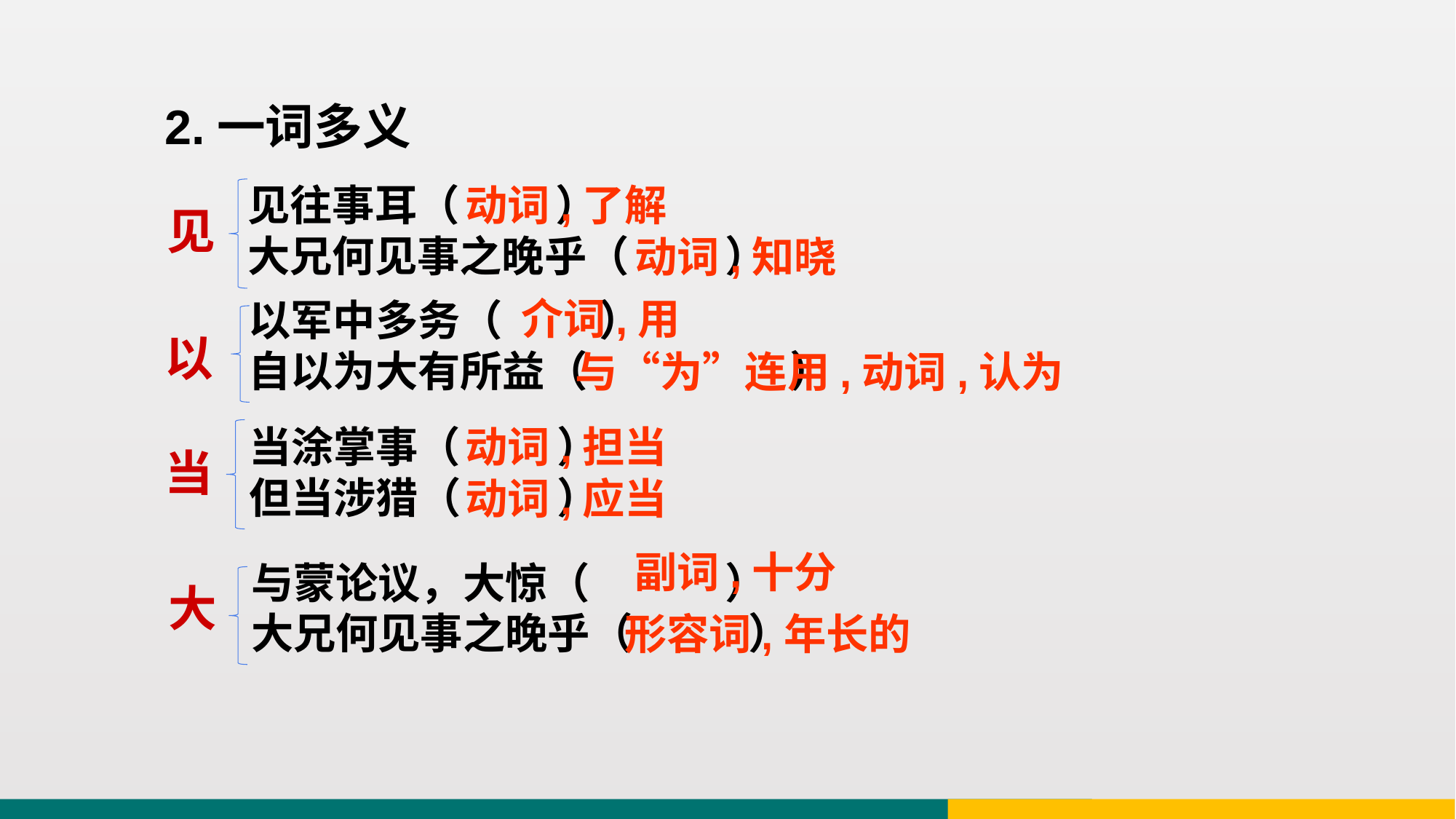

2.一词多义
见往事耳（          ）
大兄何见事之晚乎（          ）
动词,了解

见
动词,知晓
介词,用
以军中多务（          ）
自以为大有所益（                     ）

以
与“为”连用,动词,认为
当涂掌事（          ）
但当涉猎（          ）
动词,担当

当
动词,应当
副词,十分
与蒙论议，大惊（              ）
大兄何见事之晚乎（            ）

大
形容词,年长的